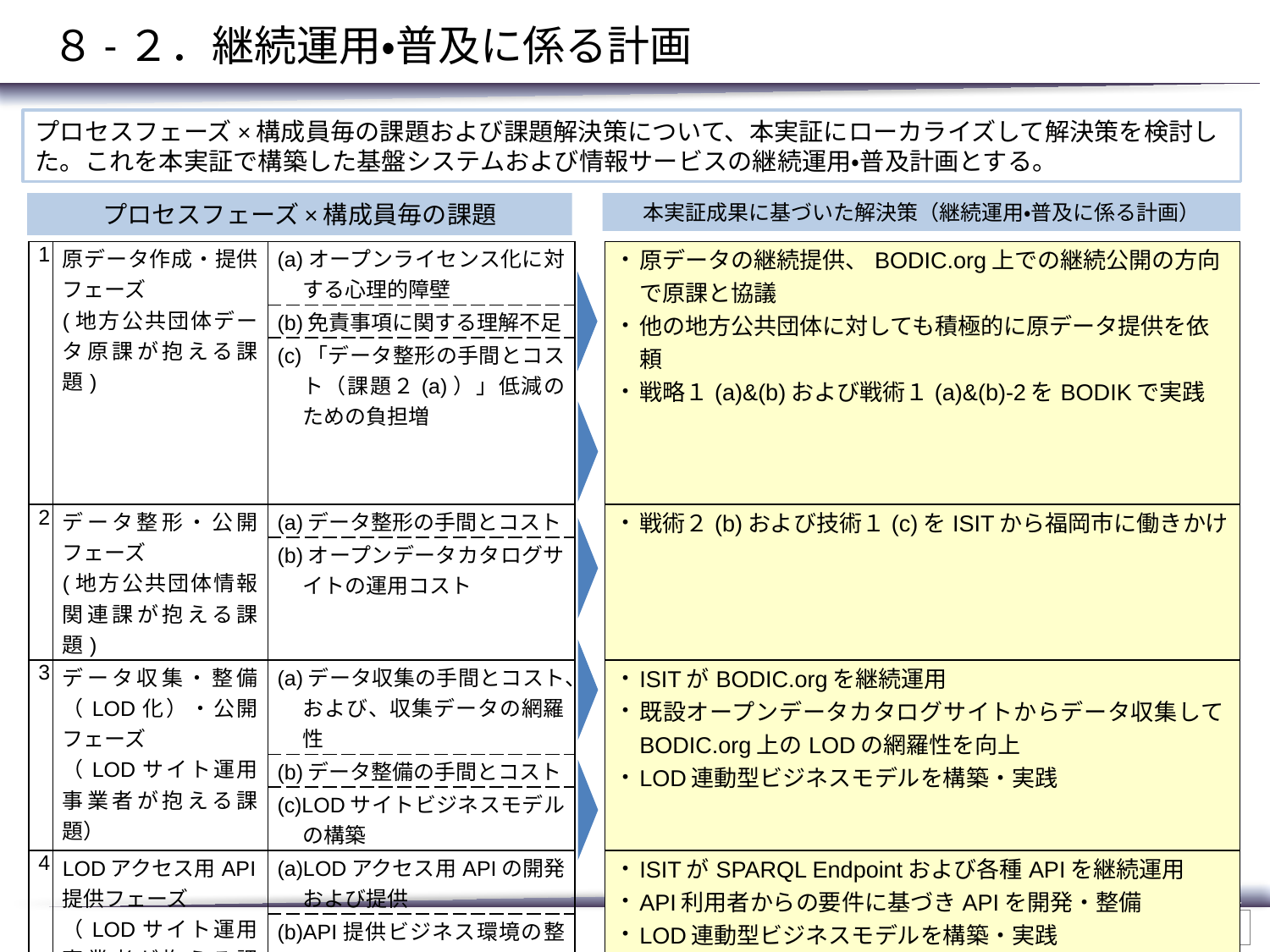

# ８-２．継続運用・普及に係る計画
プロセスフェーズ×構成員毎の課題および課題解決策について、本実証にローカライズして解決策を検討した。これを本実証で構築した基盤システムおよび情報サービスの継続運用・普及計画とする。
プロセスフェーズ×構成員毎の課題
本実証成果に基づいた解決策（継続運用・普及に係る計画）
| 1 | 原データ作成・提供フェーズ (地方公共団体データ原課が抱える課題) | (a)オープンライセンス化に対する心理的障壁 |  | 原データの継続提供、BODIC.org上での継続公開の方向で原課と協議 他の地方公共団体に対しても積極的に原データ提供を依頼 戦略１(a)&(b)および戦術１(a)&(b)-2をBODIKで実践 |
| --- | --- | --- | --- | --- |
|  |  | (b)免責事項に関する理解不足 |  |  |
|  |  | (c)「データ整形の手間とコスト（課題２(a)）」低減のための負担増 |  |  |
| 2 | データ整形・公開フェーズ (地方公共団体情報関連課が抱える課題) | (a)データ整形の手間とコスト |  | 戦術２(b)および技術１(c)をISITから福岡市に働きかけ |
|  |  | (b)オープンデータカタログサイトの運用コスト |  |  |
| 3 | データ収集・整備（LOD化）・公開フェーズ （LODサイト運用事業者が抱える課題） | (a)データ収集の手間とコスト、および、収集データの網羅性 |  | ISITがBODIC.orgを継続運用 既設オープンデータカタログサイトからデータ収集してBODIC.org上のLODの網羅性を向上 LOD連動型ビジネスモデルを構築・実践 |
|  |  | (b)データ整備の手間とコスト |  |  |
|  |  | (c)LODサイトビジネスモデルの構築 |  |  |
| 4 | LODアクセス用API提供フェーズ （LODサイト運用事業者が抱える課題） | (a)LODアクセス用APIの開発および提供 |  | ISITがSPARQL Endpointおよび各種APIを継続運用 API利用者からの要件に基づきAPIを開発・整備 LOD連動型ビジネスモデルを構築・実践 APIマーケットの活用 |
|  |  | (b)API提供ビジネス環境の整備 |  |  |
| 5 | 情報サービス提供フェーズ （情報サービス提供事業者が抱える課題） | (a)情報サービスの開発と提供 |  | 開発した３つの情報サービスはISITが継続運用 ビジネスモデルを構築・実践 オープンデータ・コンテスト応募アプリケーション等の情報サービス化をBODIKで支援 |
|  |  | (b)情報サービス提供ビジネスモデルの構築 |  |  |
|  |  | (c)オープンデータビジネス起業の支援 |  |  |

12